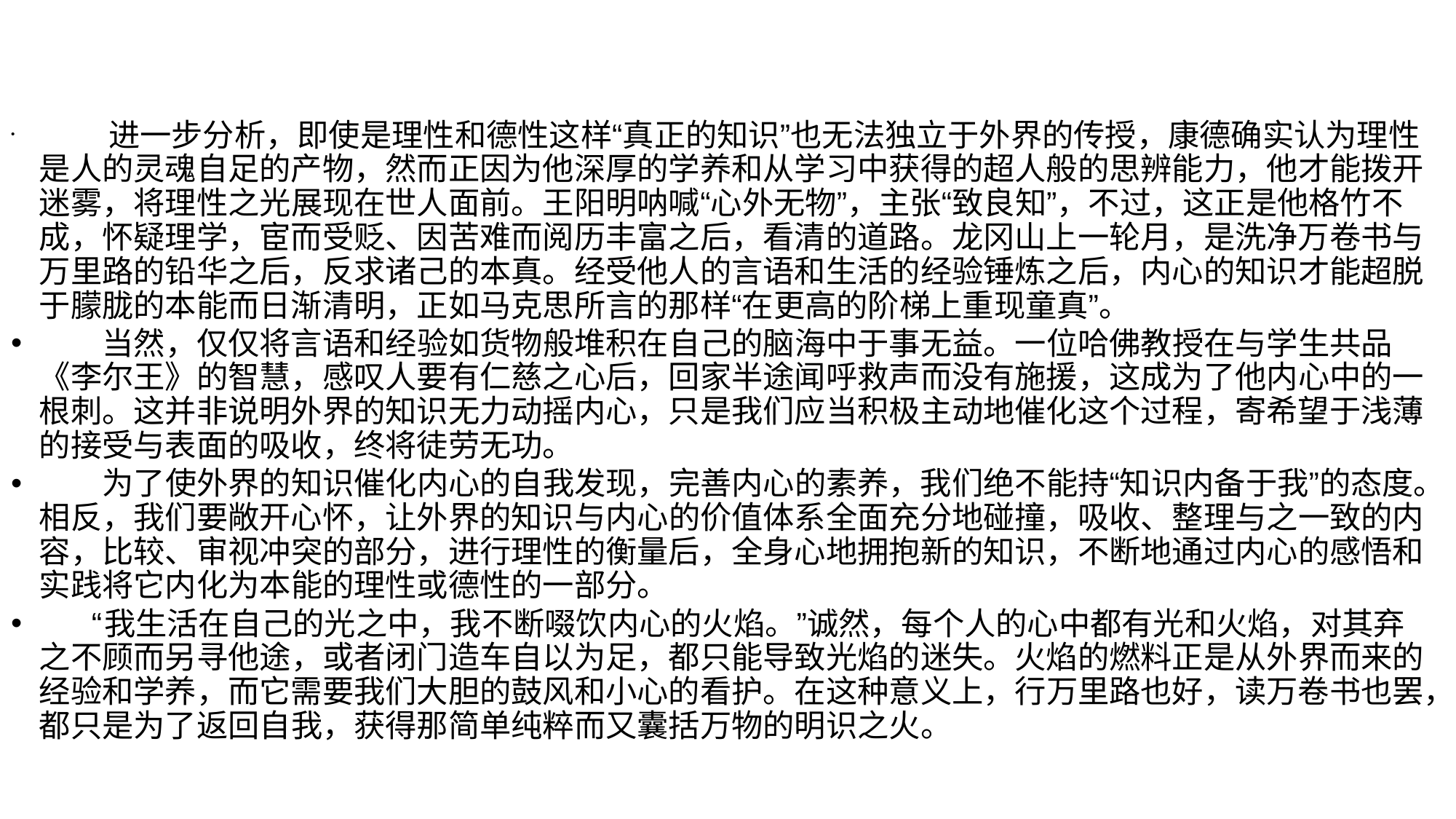

进一步分析，即使是理性和德性这样“真正的知识”也无法独立于外界的传授，康德确实认为理性是人的灵魂自足的产物，然而正因为他深厚的学养和从学习中获得的超人般的思辨能力，他才能拨开迷雾，将理性之光展现在世人面前。王阳明呐喊“心外无物”，主张“致良知”，不过，这正是他格竹不成，怀疑理学，宦而受贬、因苦难而阅历丰富之后，看清的道路。龙冈山上一轮月，是洗净万卷书与万里路的铅华之后，反求诸己的本真。经受他人的言语和生活的经验锤炼之后，内心的知识才能超脱于朦胧的本能而日渐清明，正如马克思所言的那样“在更高的阶梯上重现童真”。
       当然，仅仅将言语和经验如货物般堆积在自己的脑海中于事无益。一位哈佛教授在与学生共品《李尔王》的智慧，感叹人要有仁慈之心后，回家半途闻呼救声而没有施援，这成为了他内心中的一根刺。这并非说明外界的知识无力动摇内心，只是我们应当积极主动地催化这个过程，寄希望于浅薄的接受与表面的吸收，终将徒劳无功。
       为了使外界的知识催化内心的自我发现，完善内心的素养，我们绝不能持“知识内备于我”的态度。相反，我们要敞开心怀，让外界的知识与内心的价值体系全面充分地碰撞，吸收、整理与之一致的内容，比较、审视冲突的部分，进行理性的衡量后，全身心地拥抱新的知识，不断地通过内心的感悟和实践将它内化为本能的理性或德性的一部分。
      “我生活在自己的光之中，我不断啜饮内心的火焰。”诚然，每个人的心中都有光和火焰，对其弃之不顾而另寻他途，或者闭门造车自以为足，都只能导致光焰的迷失。火焰的燃料正是从外界而来的经验和学养，而它需要我们大胆的鼓风和小心的看护。在这种意义上，行万里路也好，读万卷书也罢，都只是为了返回自我，获得那简单纯粹而又囊括万物的明识之火。